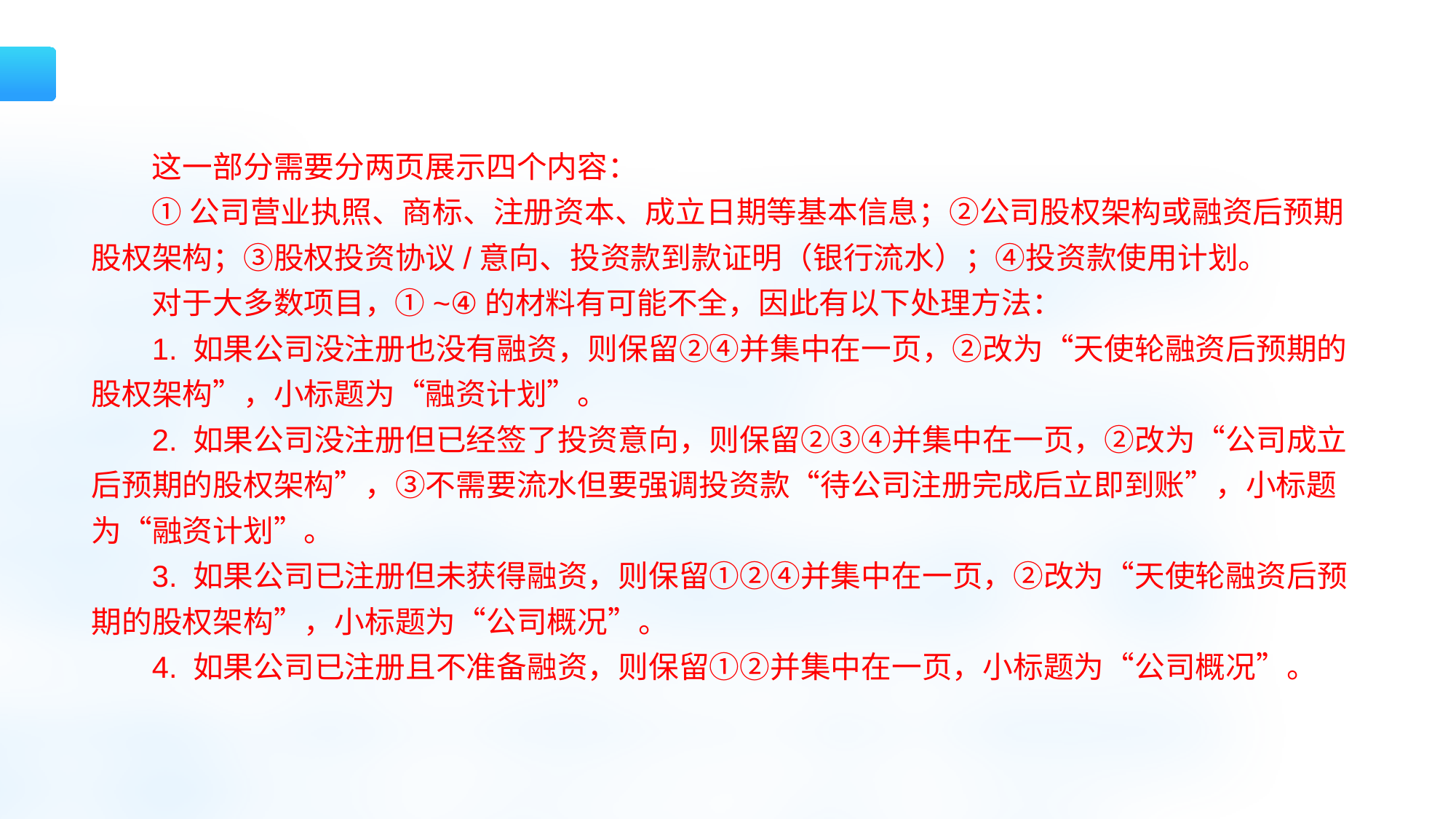

这一部分需要分两页展示四个内容：
①公司营业执照、商标、注册资本、成立日期等基本信息；②公司股权架构或融资后预期股权架构；③股权投资协议/意向、投资款到款证明（银行流水）；④投资款使用计划。
对于大多数项目，①~④的材料有可能不全，因此有以下处理方法：
1. 如果公司没注册也没有融资，则保留②④并集中在一页，②改为“天使轮融资后预期的股权架构”，小标题为“融资计划”。
2. 如果公司没注册但已经签了投资意向，则保留②③④并集中在一页，②改为“公司成立后预期的股权架构”，③不需要流水但要强调投资款“待公司注册完成后立即到账”，小标题为“融资计划”。
3. 如果公司已注册但未获得融资，则保留①②④并集中在一页，②改为“天使轮融资后预期的股权架构”，小标题为“公司概况”。
4. 如果公司已注册且不准备融资，则保留①②并集中在一页，小标题为“公司概况”。